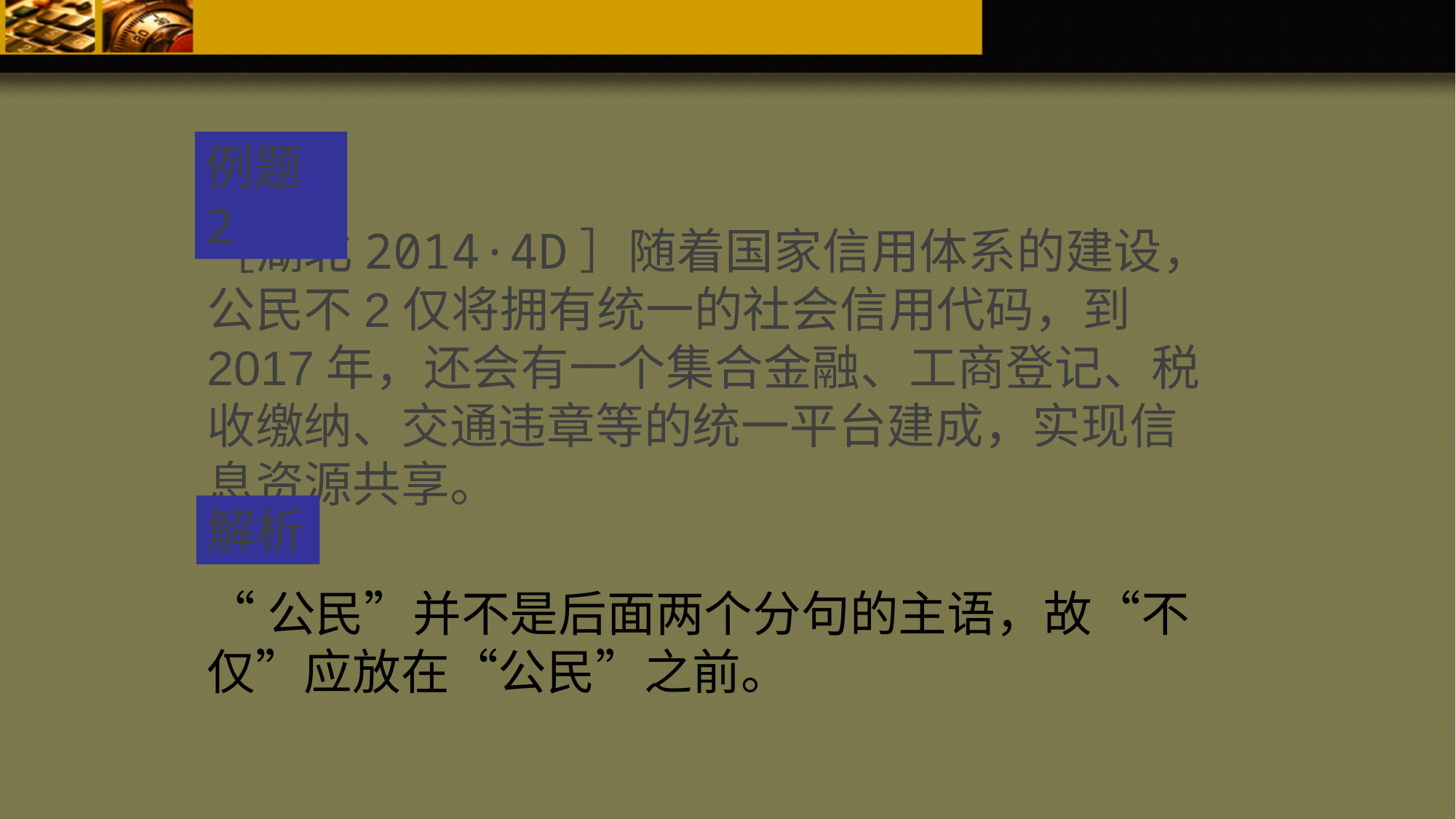

例题2
［湖北2014·4D］随着国家信用体系的建设，公民不2仅将拥有统一的社会信用代码，到2017年，还会有一个集合金融、工商登记、税收缴纳、交通违章等的统一平台建成，实现信息资源共享。
解析
“公民”并不是后面两个分句的主语，故“不仅”应放在“公民”之前。